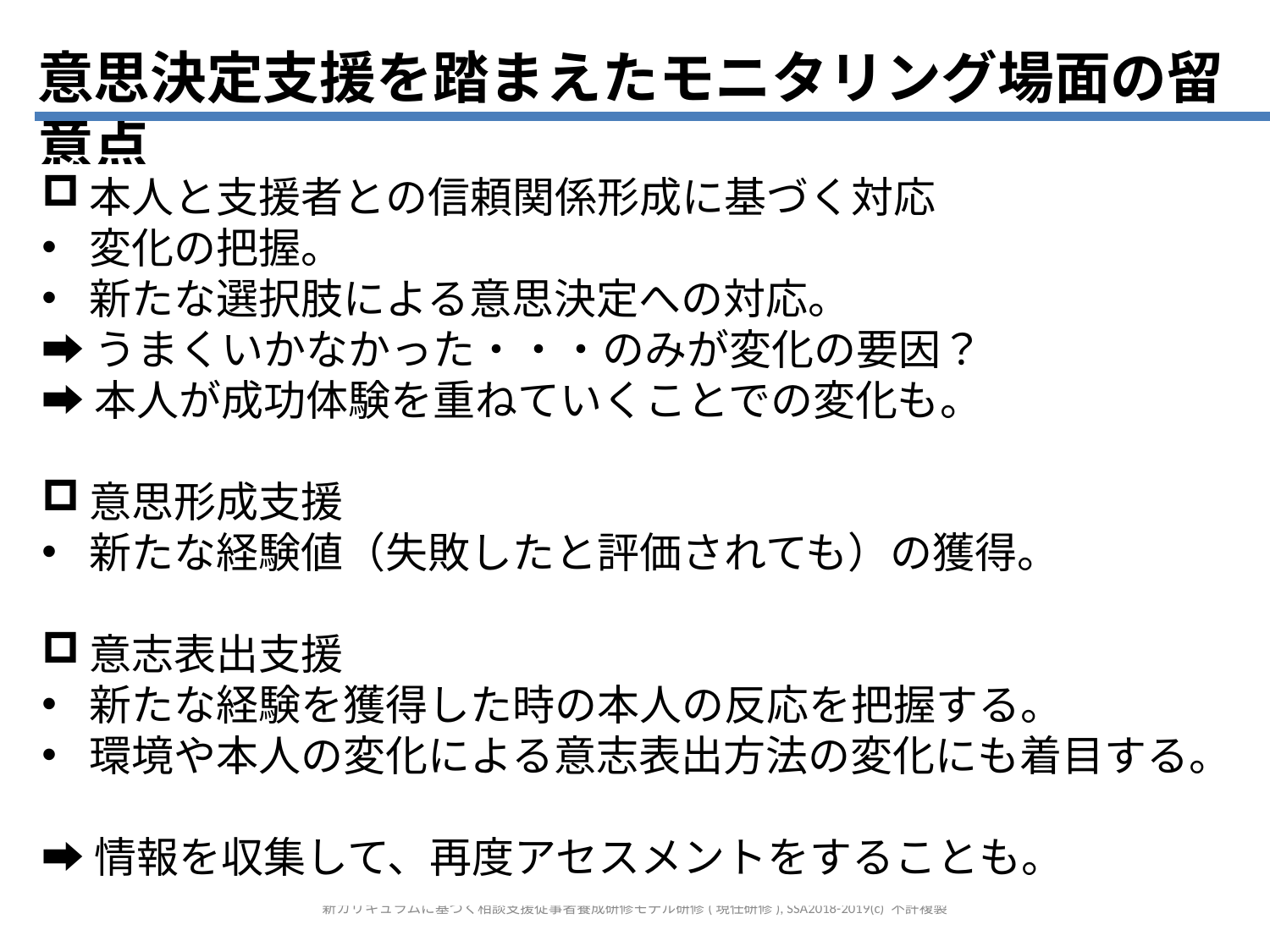

意思決定支援を踏まえたモニタリング場面の留意点
本人と支援者との信頼関係形成に基づく対応
変化の把握。
新たな選択肢による意思決定への対応。
➡うまくいかなかった・・・のみが変化の要因？
➡本人が成功体験を重ねていくことでの変化も。

意思形成支援
新たな経験値（失敗したと評価されても）の獲得。

意志表出支援
新たな経験を獲得した時の本人の反応を把握する。
環境や本人の変化による意志表出方法の変化にも着目する。

➡情報を収集して、再度アセスメントをすることも。
新カリキュラムに基づく相談支援従事者養成研修モデル研修(現任研修), SSA2018-2019(c) 不許複製